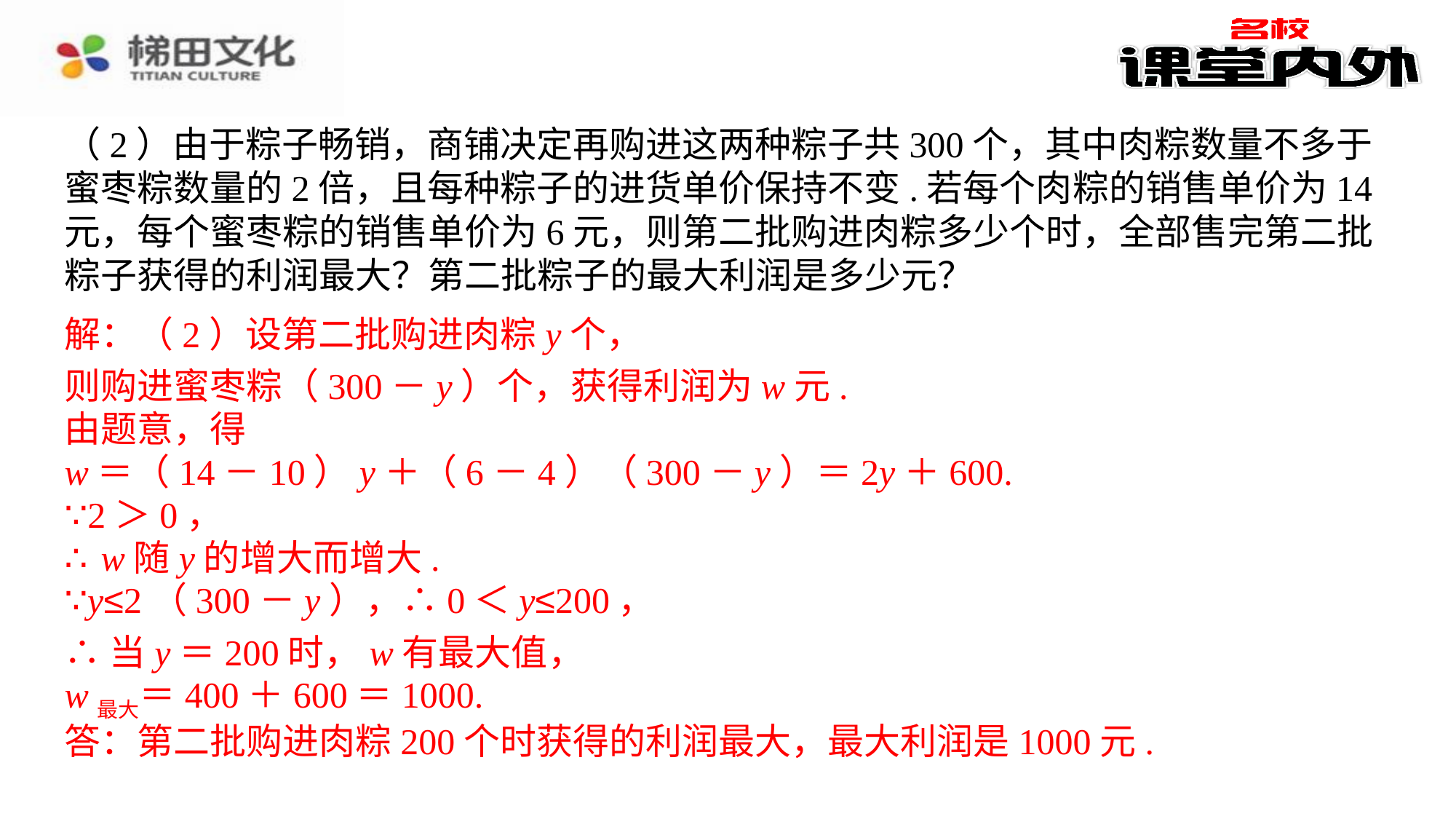

（2）由于粽子畅销，商铺决定再购进这两种粽子共300个，其中肉粽数量不多于蜜枣粽数量的2倍，且每种粽子的进货单价保持不变.若每个肉粽的销售单价为14元，每个蜜枣粽的销售单价为6元，则第二批购进肉粽多少个时，全部售完第二批粽子获得的利润最大？第二批粽子的最大利润是多少元？
解：（2）设第二批购进肉粽y个，⁠
则购进蜜枣粽（300－y）个，获得利润为w元.⁠
由题意，得⁠
w＝（14－10）y＋（6－4）（300－y）＝2y＋600.⁠
∵2＞0，⁠
∴w随y的增大而增大.⁠
∵y≤2（300－y），∴0＜y≤200，⁠
∴当y＝200时，w有最大值，⁠
w最大＝400＋600＝1000.⁠
解：（2）设第二批购进肉粽y个，
则购进蜜枣粽（300－y）个，获得利润为w元.
由题意，得
w＝（14－10）y＋（6－4）（300－y）＝2y＋600.
∵2＞0，
∴w随y的增大而增大.
∵y≤2（300－y），∴0＜y≤200，
∴当y＝200时，w有最大值，
w最大＝400＋600＝1000.
答：第二批购进肉粽200个时获得的利润最大，最大利润是1000元.
答：第二批购进肉粽200个时获得的利润最大，最大利润是1000元.⁠